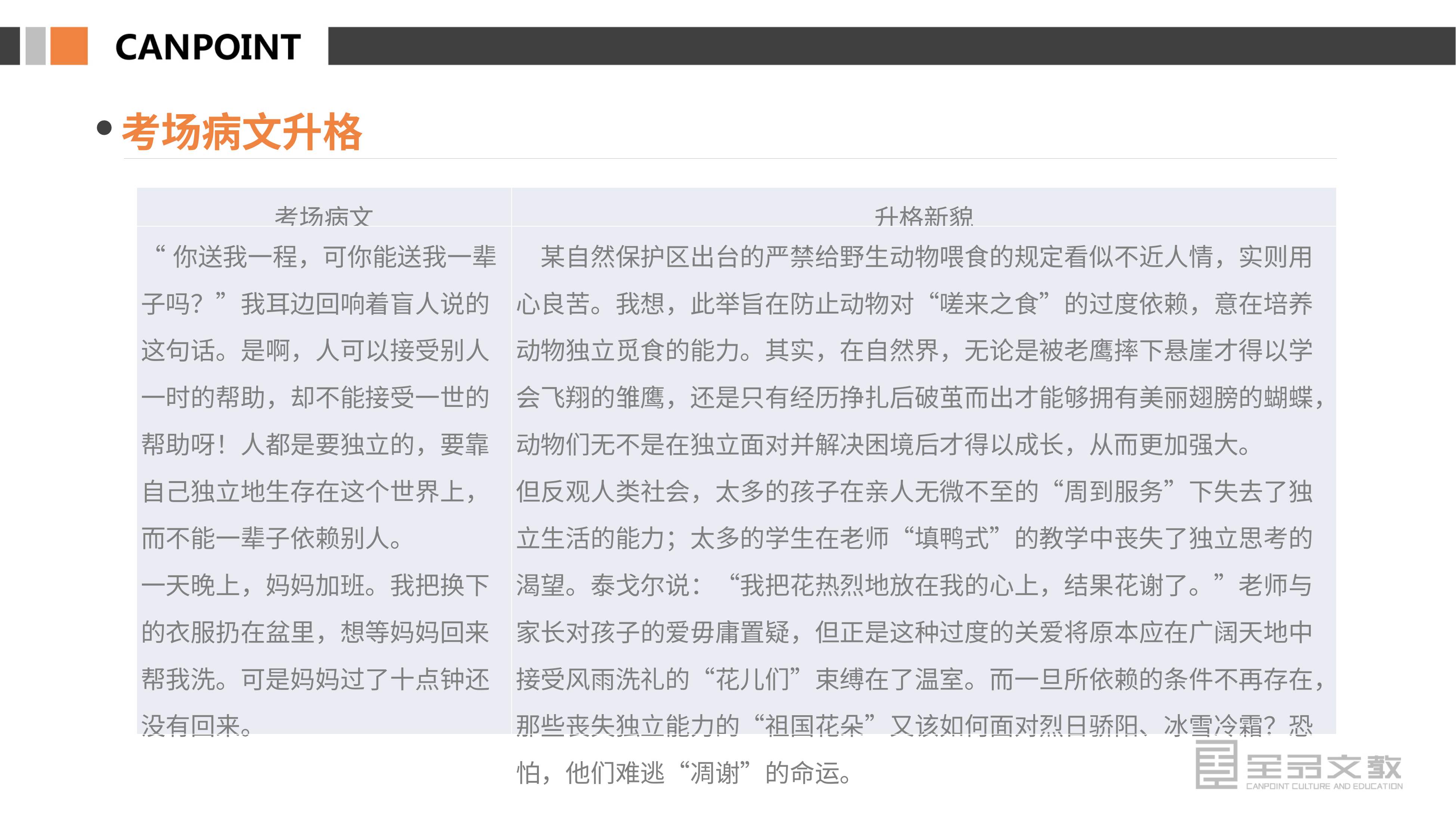

考场病文升格

| 考场病文 | 升格新貌 |
| --- | --- |
| “你送我一程，可你能送我一辈子吗？”我耳边回响着盲人说的这句话。是啊，人可以接受别人一时的帮助，却不能接受一世的帮助呀！人都是要独立的，要靠自己独立地生存在这个世界上，而不能一辈子依赖别人。 一天晚上，妈妈加班。我把换下的衣服扔在盆里，想等妈妈回来帮我洗。可是妈妈过了十点钟还没有回来。 | 某自然保护区出台的严禁给野生动物喂食的规定看似不近人情，实则用心良苦。我想，此举旨在防止动物对“嗟来之食”的过度依赖，意在培养动物独立觅食的能力。其实，在自然界，无论是被老鹰摔下悬崖才得以学会飞翔的雏鹰，还是只有经历挣扎后破茧而出才能够拥有美丽翅膀的蝴蝶，动物们无不是在独立面对并解决困境后才得以成长，从而更加强大。 但反观人类社会，太多的孩子在亲人无微不至的“周到服务”下失去了独立生活的能力；太多的学生在老师“填鸭式”的教学中丧失了独立思考的渴望。泰戈尔说：“我把花热烈地放在我的心上，结果花谢了。”老师与家长对孩子的爱毋庸置疑，但正是这种过度的关爱将原本应在广阔天地中接受风雨洗礼的“花儿们”束缚在了温室。而一旦所依赖的条件不再存在，那些丧失独立能力的“祖国花朵”又该如何面对烈日骄阳、冰雪冷霜？恐怕，他们难逃“凋谢”的命运。 |